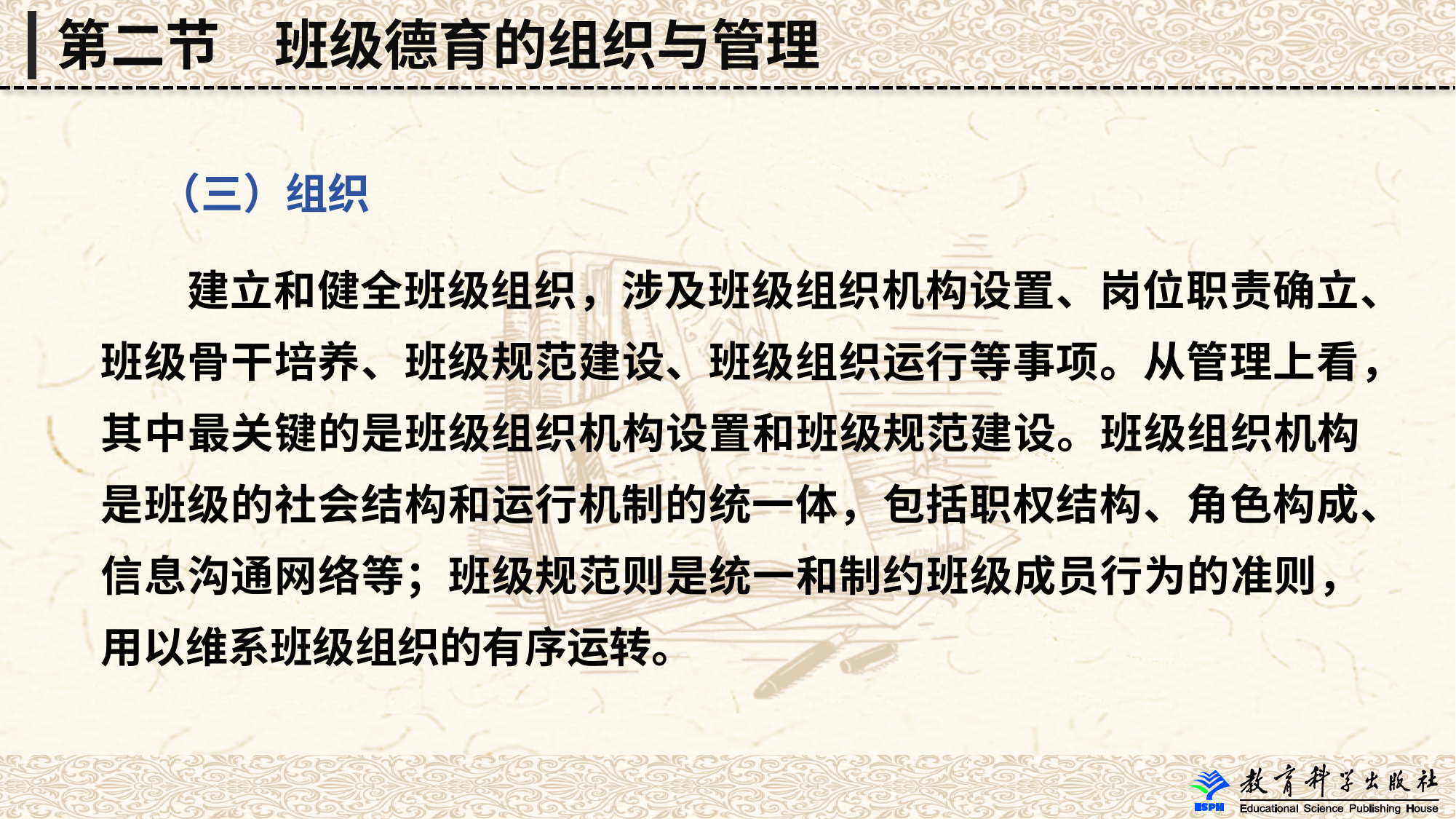

第二节　班级德育的组织与管理
      （三）组织

       建立和健全班级组织，涉及班级组织机构设置、岗位职责确立、班级骨干培养、班级规范建设、班级组织运行等事项。从管理上看，其中最关键的是班级组织机构设置和班级规范建设。班级组织机构是班级的社会结构和运行机制的统一体，包括职权结构、角色构成、信息沟通网络等；班级规范则是统一和制约班级成员行为的准则，用以维系班级组织的有序运转。